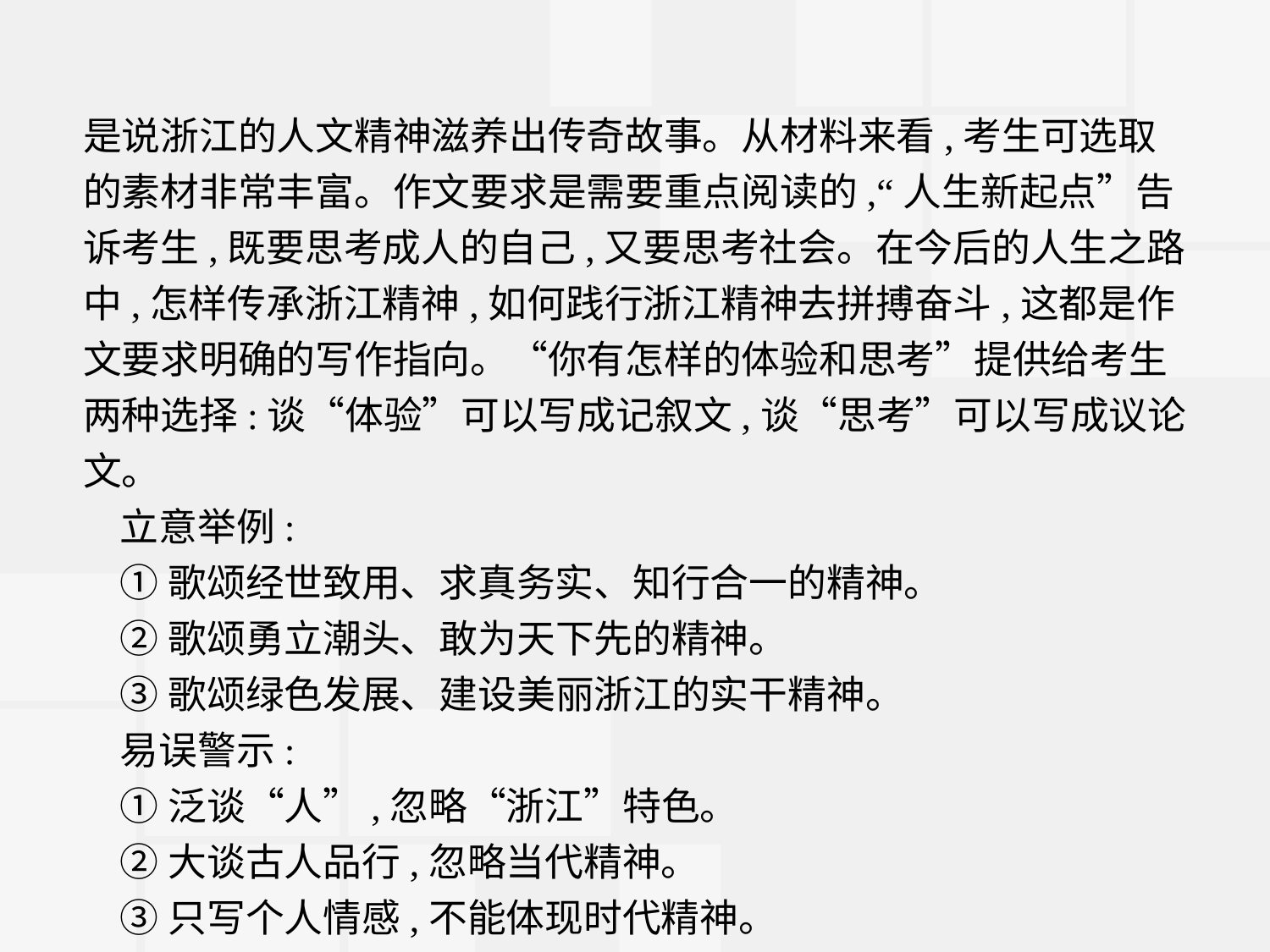

是说浙江的人文精神滋养出传奇故事。从材料来看,考生可选取的素材非常丰富。作文要求是需要重点阅读的,“人生新起点”告诉考生,既要思考成人的自己,又要思考社会。在今后的人生之路中,怎样传承浙江精神,如何践行浙江精神去拼搏奋斗,这都是作文要求明确的写作指向。“你有怎样的体验和思考”提供给考生两种选择:谈“体验”可以写成记叙文,谈“思考”可以写成议论文。
立意举例:
①歌颂经世致用、求真务实、知行合一的精神。
②歌颂勇立潮头、敢为天下先的精神。
③歌颂绿色发展、建设美丽浙江的实干精神。
易误警示:
①泛谈“人”,忽略“浙江”特色。
②大谈古人品行,忽略当代精神。
③只写个人情感,不能体现时代精神。